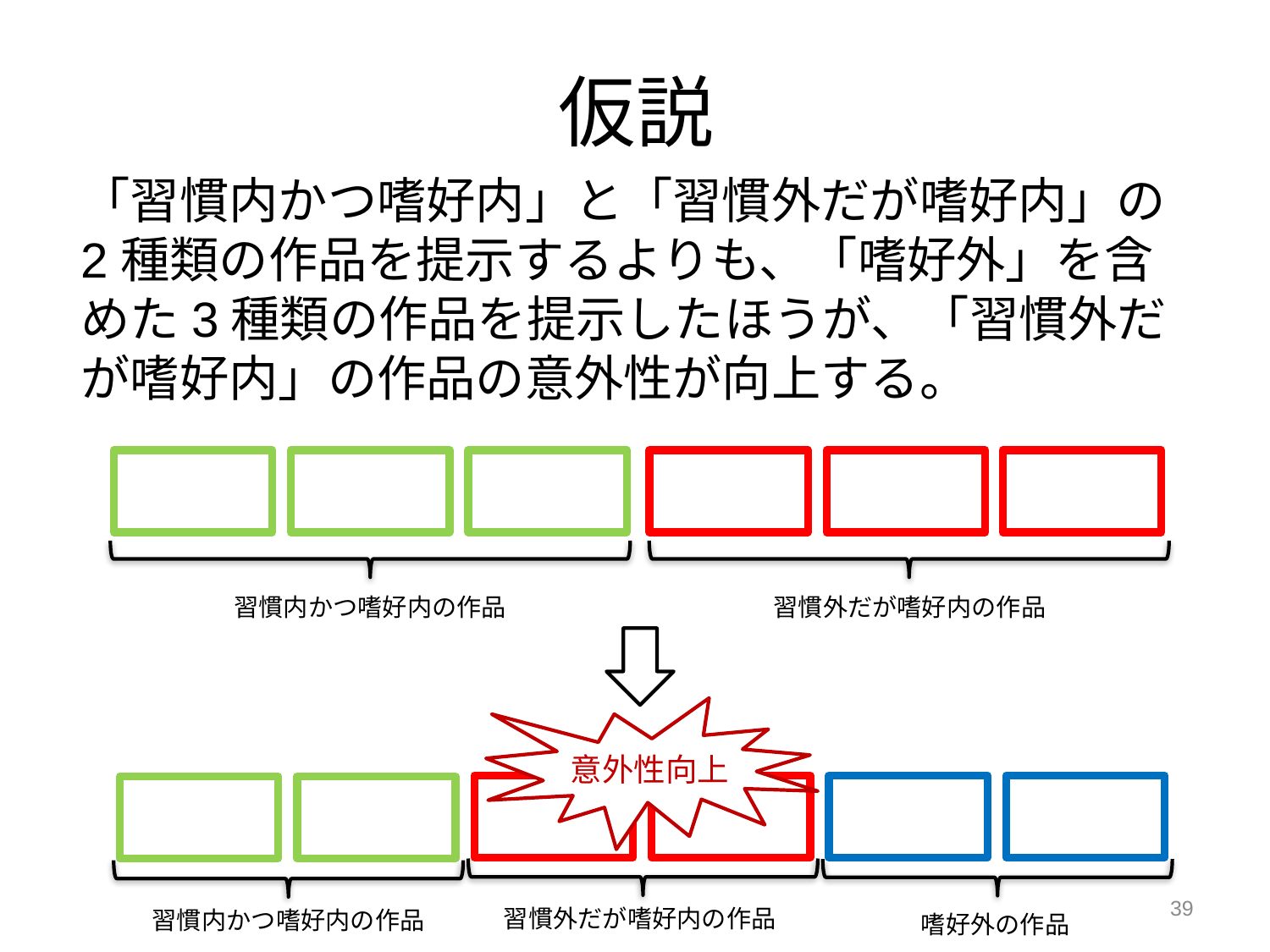

# 仮説
「習慣内かつ嗜好内」と「習慣外だが嗜好内」の2種類の作品を提示するよりも、「嗜好外」を含めた3種類の作品を提示したほうが、「習慣外だが嗜好内」の作品の意外性が向上する。

習慣内かつ嗜好内の作品
習慣外だが嗜好内の作品

意外性向上

習慣外だが嗜好内の作品
習慣内かつ嗜好内の作品
嗜好外の作品
39